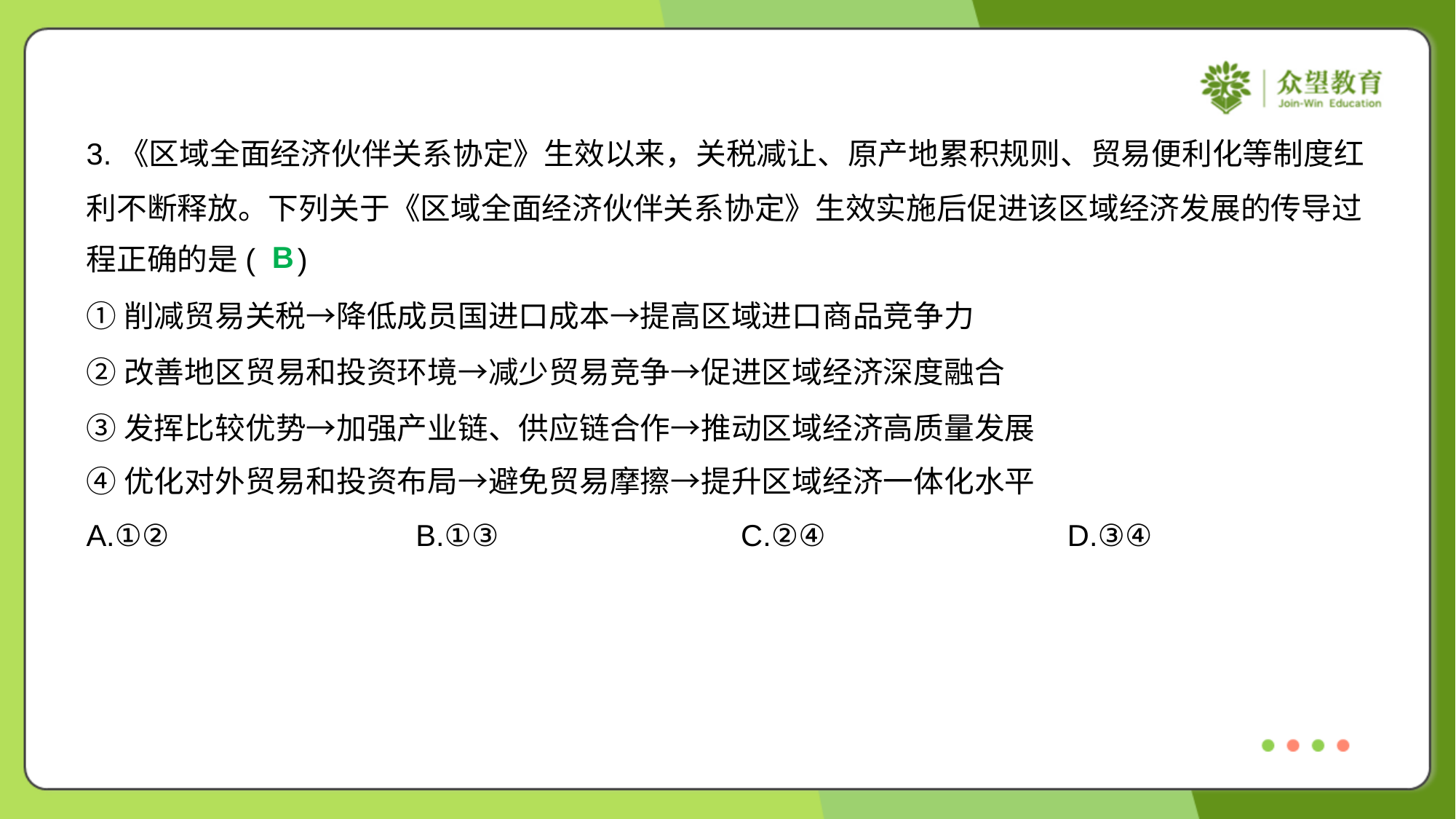

3.《区域全面经济伙伴关系协定》生效以来，关税减让、原产地累积规则、贸易便利化等制度红
利不断释放。下列关于《区域全面经济伙伴关系协定》生效实施后促进该区域经济发展的传导过
程正确的是(     )
B
①削减贸易关税→降低成员国进口成本→提高区域进口商品竞争力
②改善地区贸易和投资环境→减少贸易竞争→促进区域经济深度融合
③发挥比较优势→加强产业链、供应链合作→推动区域经济高质量发展
④优化对外贸易和投资布局→避免贸易摩擦→提升区域经济一体化水平
A.①②	B.①③	C.②④	D.③④